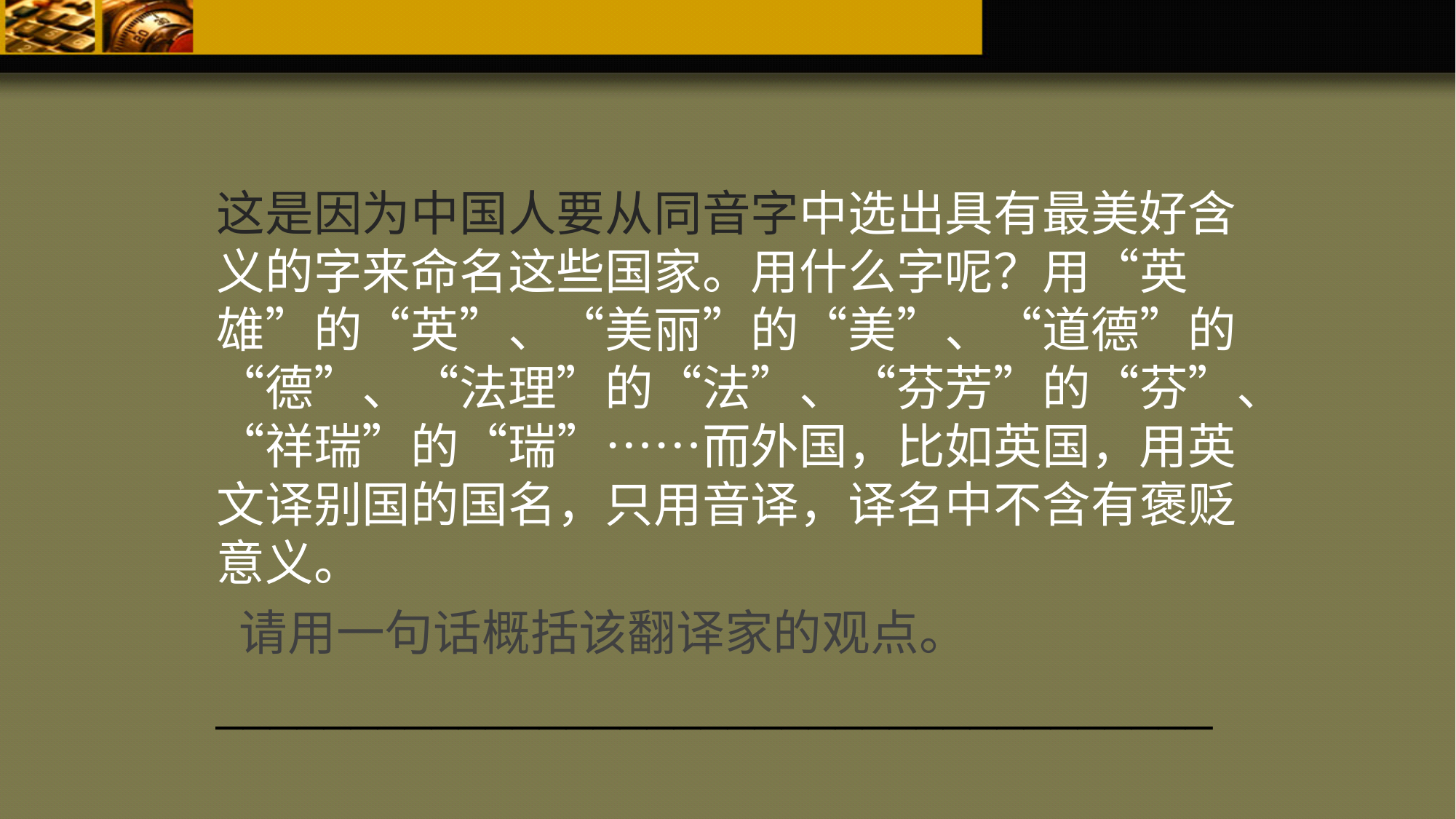

这是因为中国人要从同音字中选出具有最美好含义的字来命名这些国家。用什么字呢？用“英雄”的“英”、“美丽”的“美”、“道德”的“德”、“法理”的“法”、“芬芳”的“芬”、“祥瑞”的“瑞”……而外国，比如英国，用英文译别国的国名，只用音译，译名中不含有褒贬意义。
 请用一句话概括该翻译家的观点。
_____________________________________